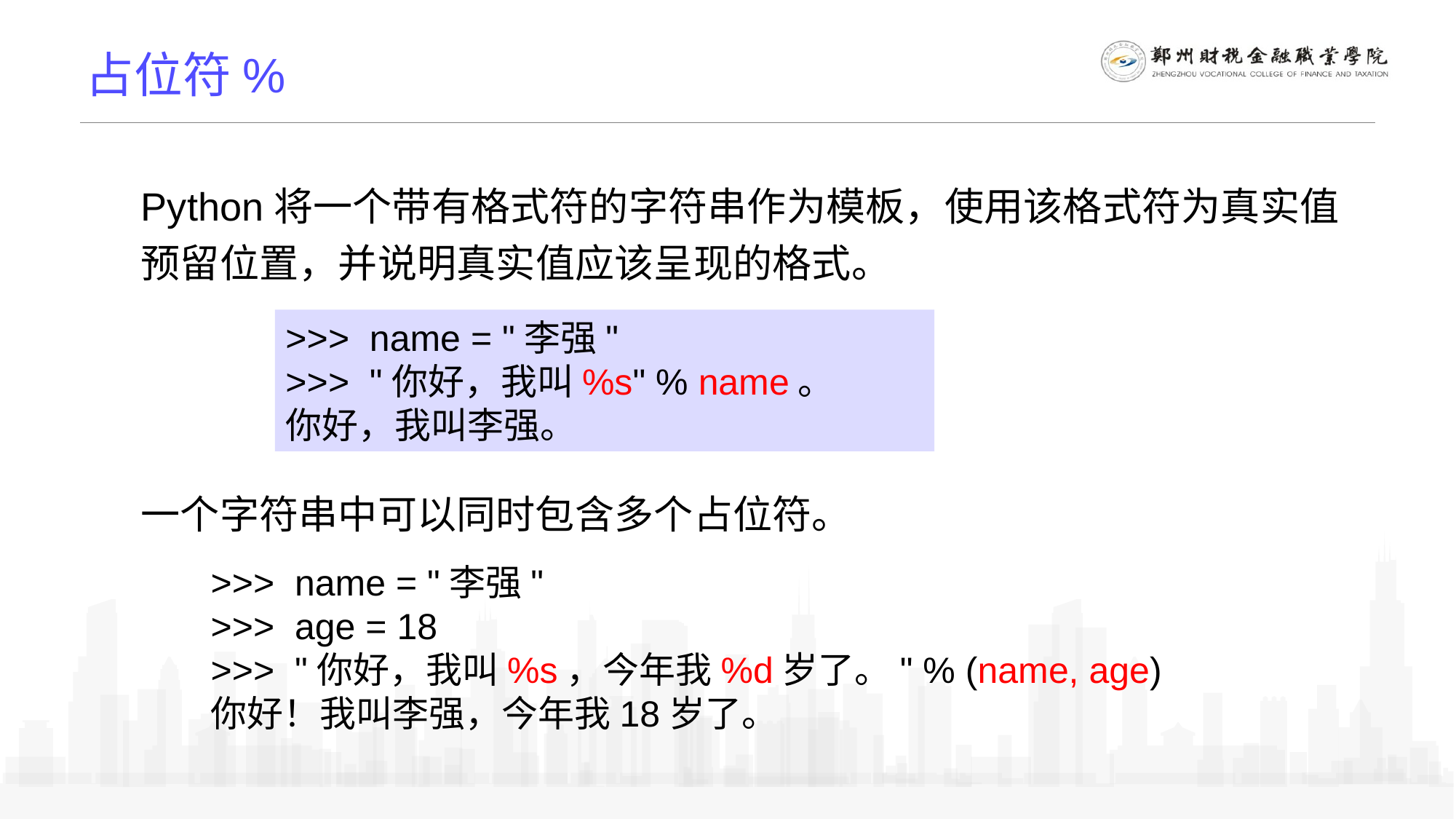

占位符%
Python将一个带有格式符的字符串作为模板，使用该格式符为真实值预留位置，并说明真实值应该呈现的格式。
>>>  name = "李强"
>>>  "你好，我叫%s" % name。
你好，我叫李强。
一个字符串中可以同时包含多个占位符。
>>>  name = "李强"
>>>  age = 18
>>>  "你好，我叫%s，今年我%d岁了。" % (name, age)
你好！我叫李强，今年我18岁了。